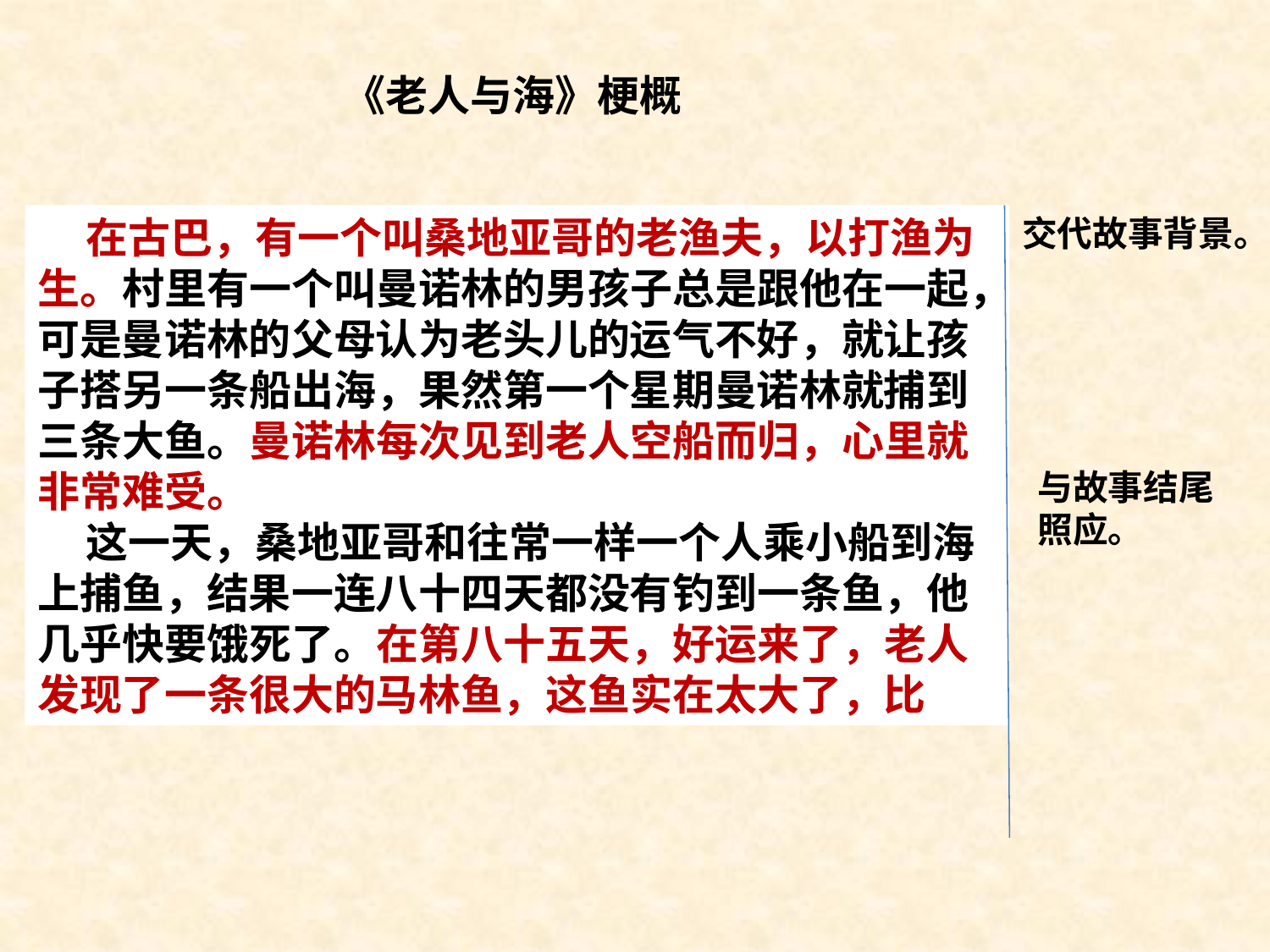

《老人与海》梗概

    在古巴，有一个叫桑地亚哥的老渔夫，以打渔为生。村里有一个叫曼诺林的男孩子总是跟他在一起，可是曼诺林的父母认为老头儿的运气不好，就让孩子搭另一条船出海，果然第一个星期曼诺林就捕到三条大鱼。曼诺林每次见到老人空船而归，心里就非常难受。
    这一天，桑地亚哥和往常一样一个人乘小船到海上捕鱼，结果一连八十四天都没有钓到一条鱼，他几乎快要饿死了。在第八十五天，好运来了，老人发现了一条很大的马林鱼，这鱼实在太大了，比
交代故事背景。
与故事结尾照应。